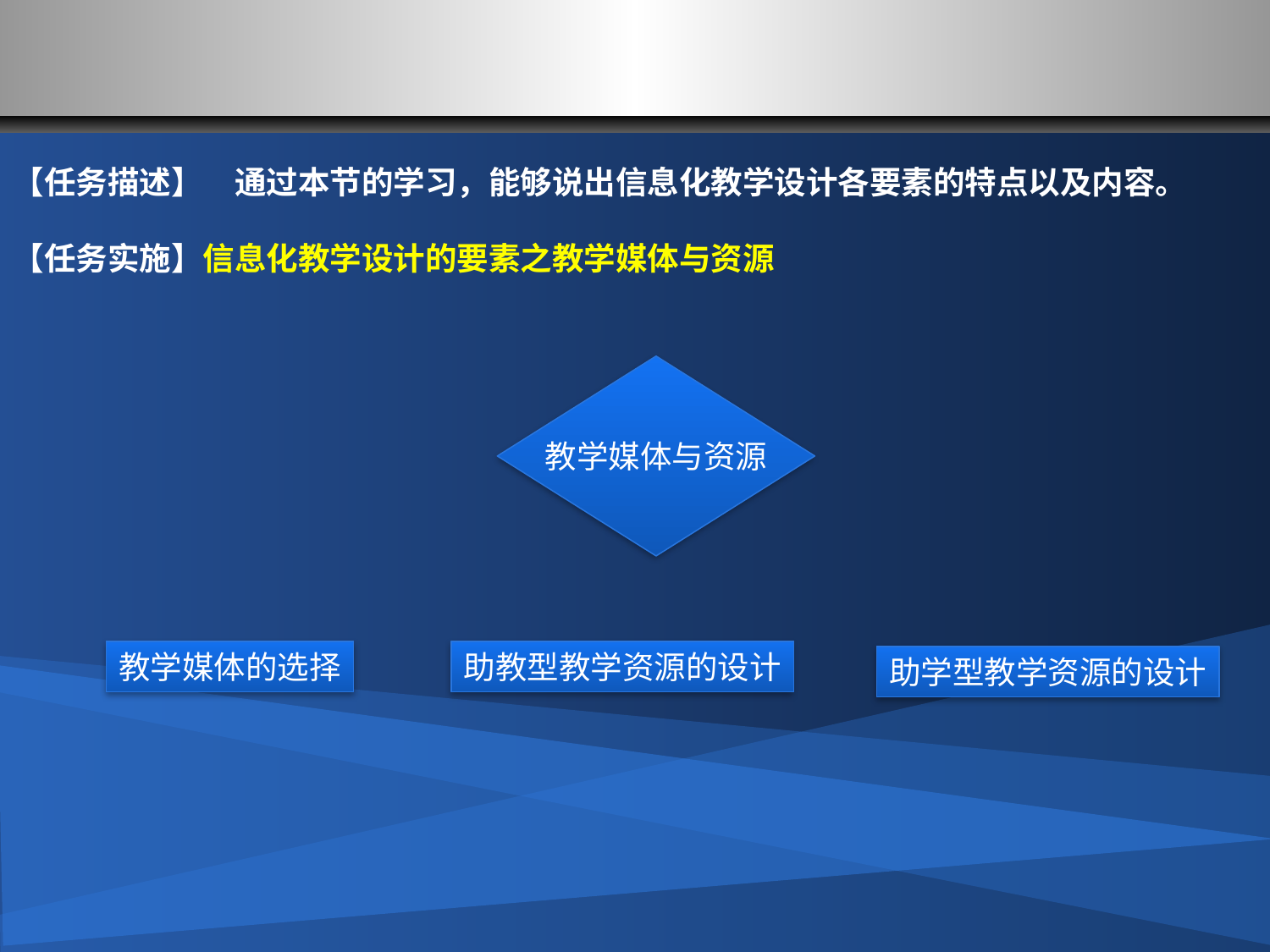

#
【任务描述】　通过本节的学习，能够说出信息化教学设计各要素的特点以及内容。

【任务实施】信息化教学设计的要素之教学媒体与资源
教学媒体与资源
教学媒体的选择
助教型教学资源的设计
助学型教学资源的设计